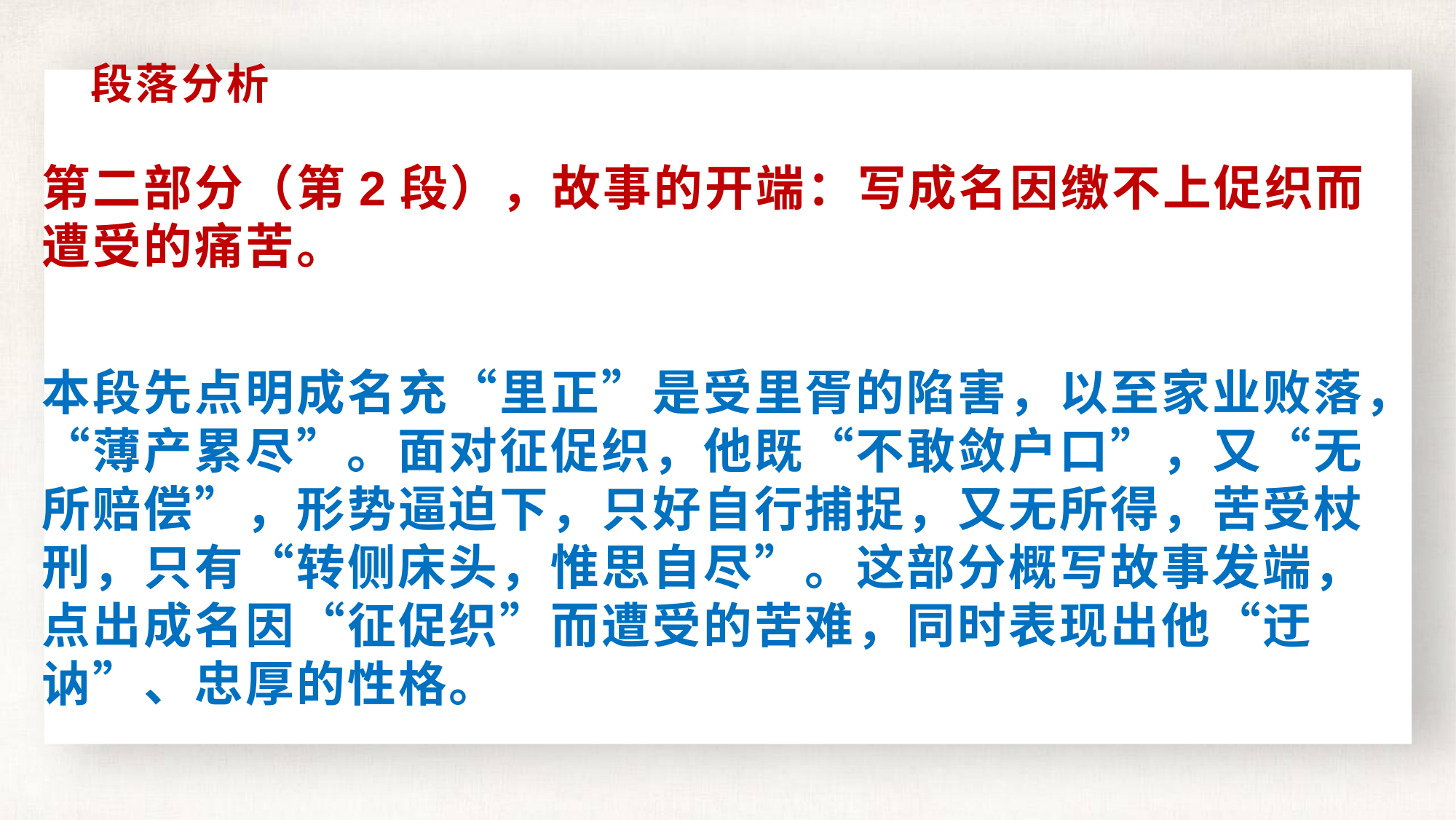

# 段落分析
第二部分（第2段），故事的开端：写成名因缴不上促织而遭受的痛苦。

本段先点明成名充“里正”是受里胥的陷害，以至家业败落，“薄产累尽”。面对征促织，他既“不敢敛户口”，又“无所赔偿”，形势逼迫下，只好自行捕捉，又无所得，苦受杖刑，只有“转侧床头，惟思自尽”。这部分概写故事发端，点出成名因“征促织”而遭受的苦难，同时表现出他“迂讷”、忠厚的性格。